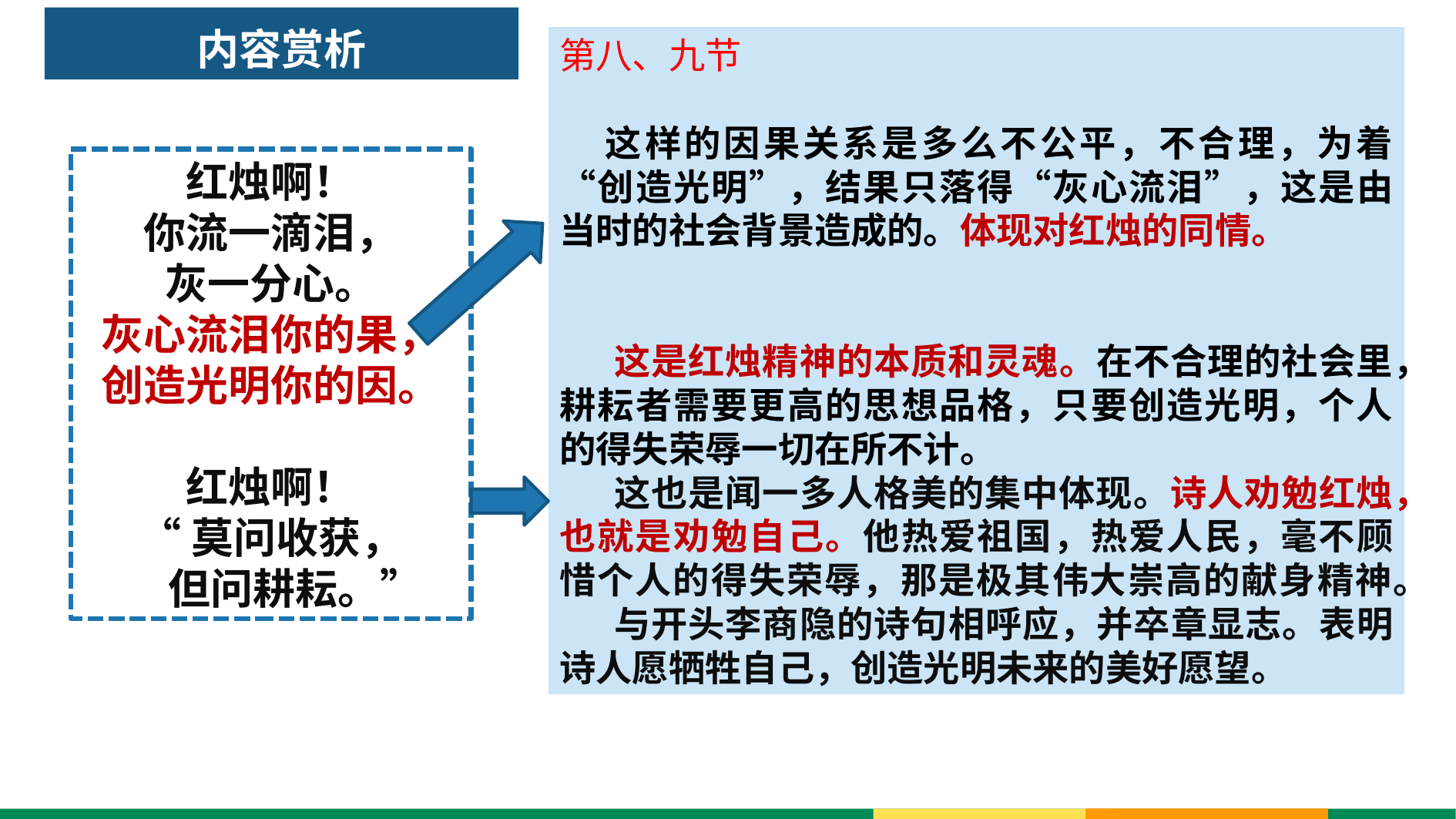

# 内容赏析
第八、九节

   这样的因果关系是多么不公平，不合理，为着“创造光明”，结果只落得“灰心流泪”，这是由当时的社会背景造成的。体现对红烛的同情。

     这是红烛精神的本质和灵魂。在不合理的社会里，耕耘者需要更高的思想品格，只要创造光明，个人的得失荣辱一切在所不计。
     这也是闻一多人格美的集中体现。诗人劝勉红烛，也就是劝勉自己。他热爱祖国，热爱人民，毫不顾惜个人的得失荣辱，那是极其伟大崇高的献身精神。
     与开头李商隐的诗句相呼应，并卒章显志。表明诗人愿牺牲自己，创造光明未来的美好愿望。
红烛啊！
你流一滴泪，
灰一分心。
灰心流泪你的果，
创造光明你的因。

红烛啊！
“莫问收获，
    但问耕耘。”